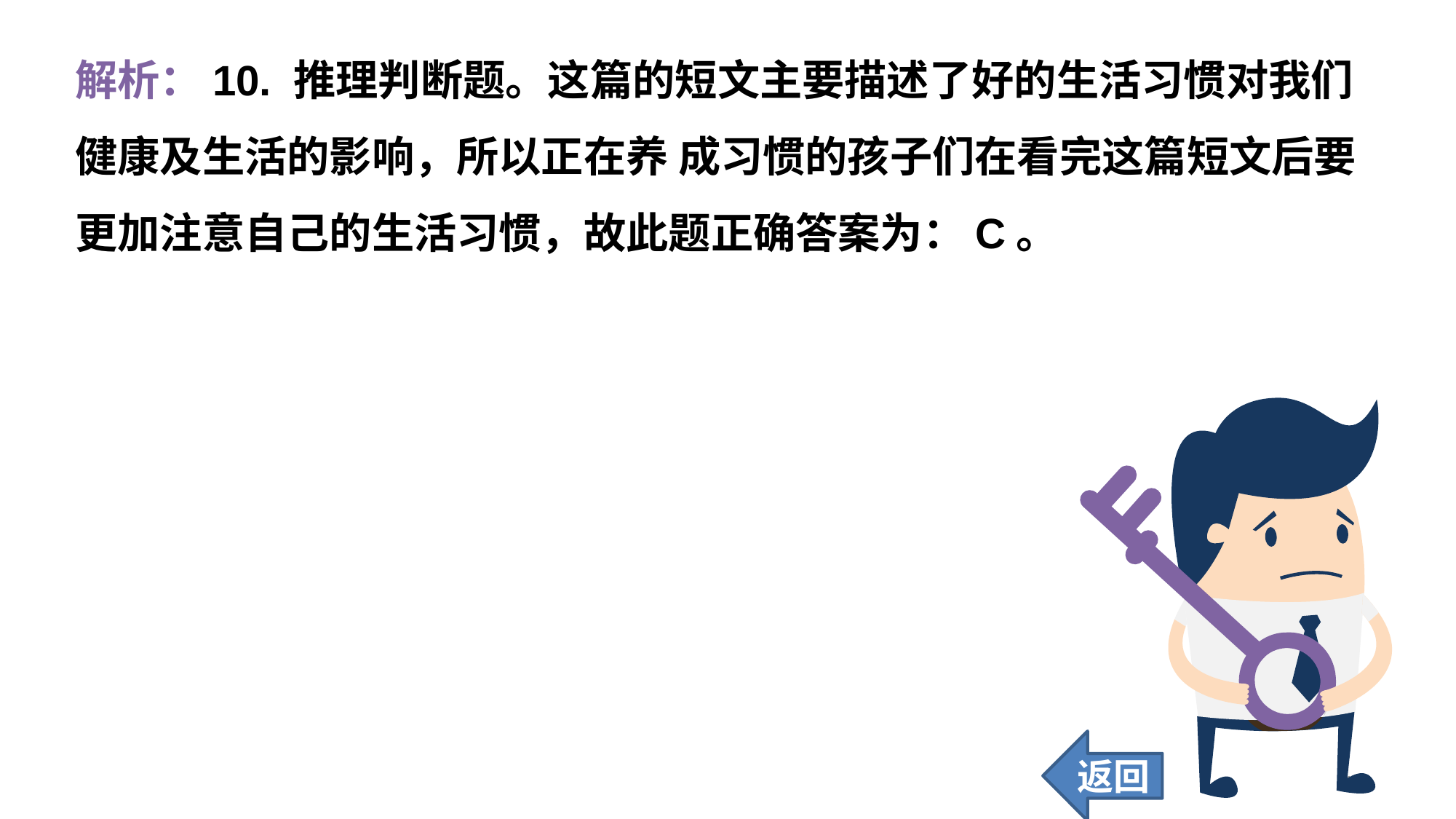

解析：10. 推理判断题。这篇的短文主要描述了好的生活习惯对我们健康及生活的影响，所以正在养 成习惯的孩子们在看完这篇短文后要更加注意自己的生活习惯，故此题正确答案为：C。

返回
129